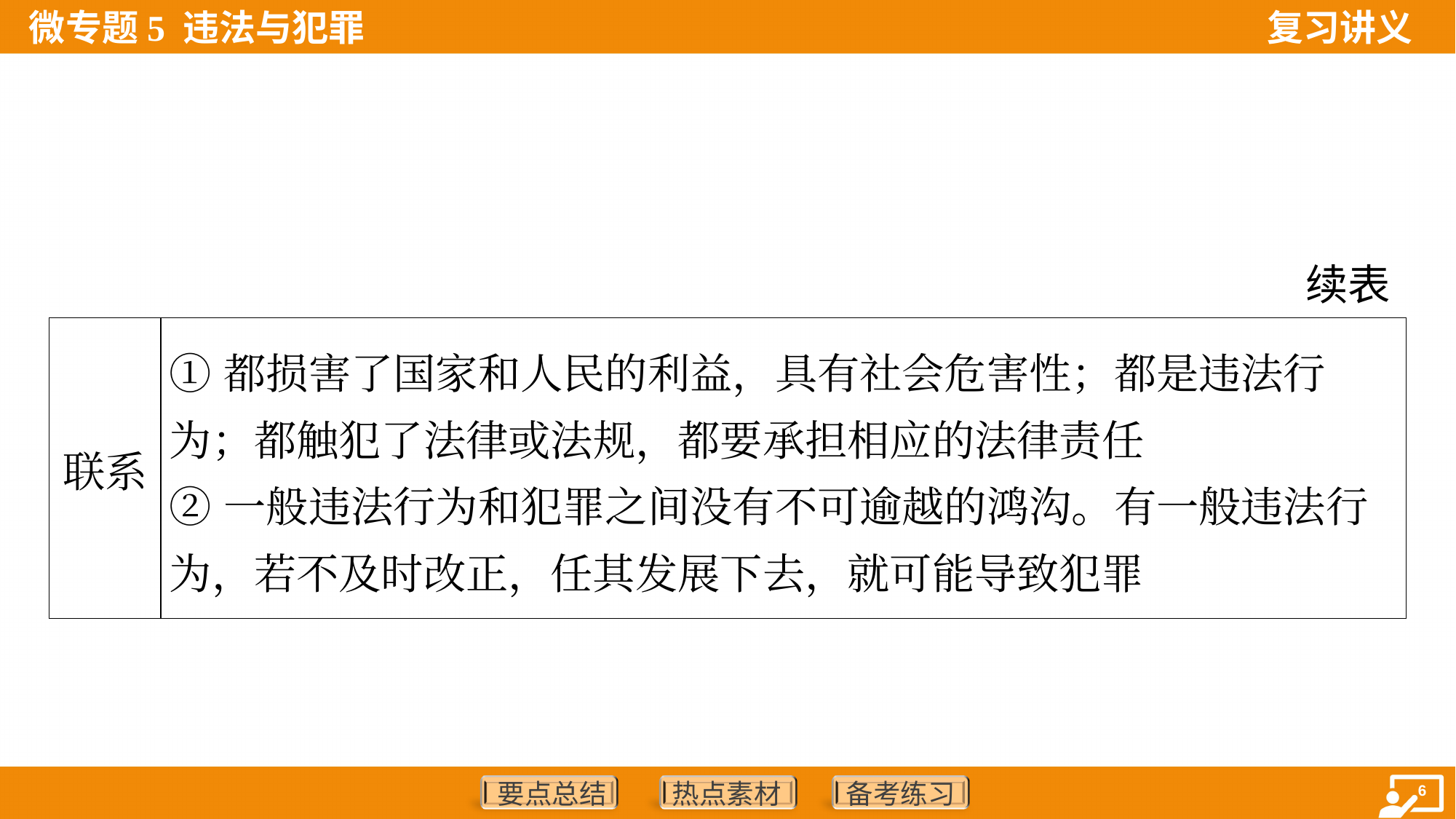

续表
| 联系 | ①都损害了国家和人民的利益，具有社会危害性；都是违法行为；都触犯了法律或法规，都要承担相应的法律责任 ②一般违法行为和犯罪之间没有不可逾越的鸿沟。有一般违法行为，若不及时改正，任其发展下去，就可能导致犯罪 |  |  |  |
| --- | --- | --- | --- | --- |